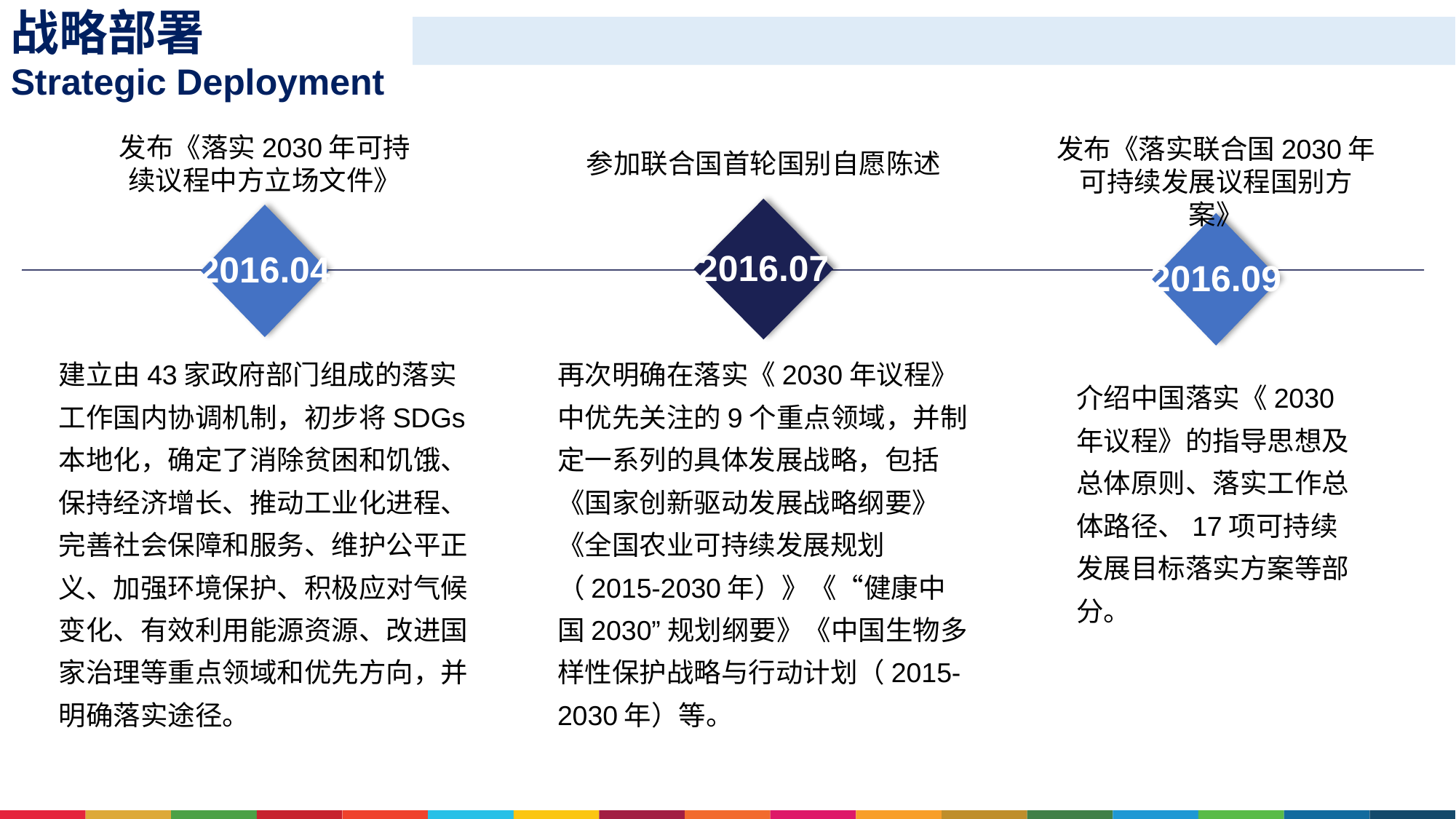

战略部署
Strategic Deployment

发布《落实2030年可持续议程中方立场文件》

2016.04
建立由43家政府部门组成的落实工作国内协调机制，初步将SDGs本地化，确定了消除贫困和饥饿、保持经济增长、推动工业化进程、完善社会保障和服务、维护公平正义、加强环境保护、积极应对气候变化、有效利用能源资源、改进国家治理等重点领域和优先方向，并明确落实途径。
发布《落实联合国2030年可持续发展议程国别方案》
2016.09
介绍中国落实《2030年议程》的指导思想及总体原则、落实工作总体路径、17项可持续发展目标落实方案等部分。

参加联合国首轮国别自愿陈述

2016.07
再次明确在落实《2030年议程》中优先关注的9个重点领域，并制定一系列的具体发展战略，包括《国家创新驱动发展战略纲要》《全国农业可持续发展规划（2015-2030年）》《“健康中国2030”规划纲要》《中国生物多样性保护战略与行动计划（2015-2030年）等。

6